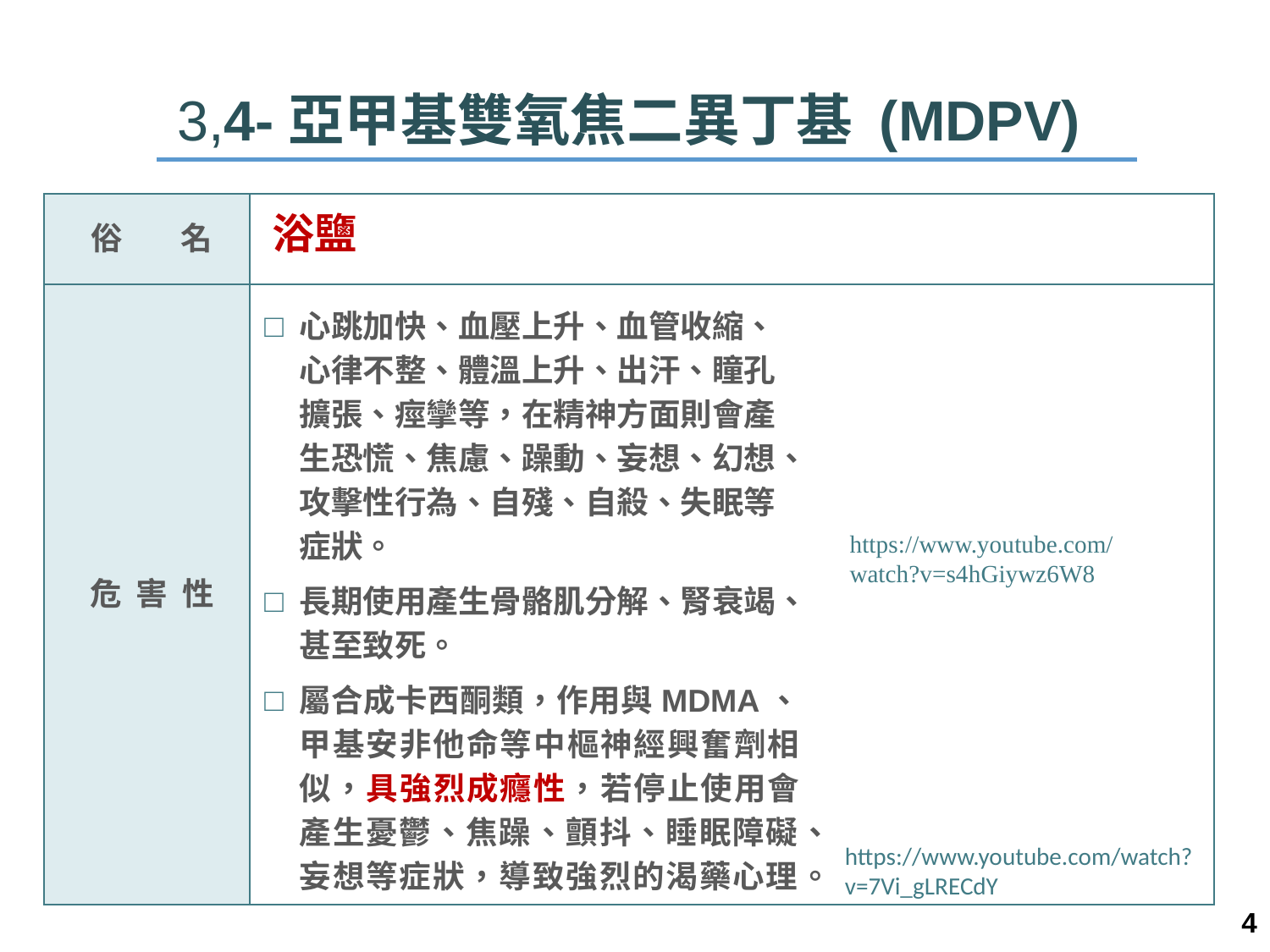

3,4-亞甲基雙氧焦二異丁基 (MDPV)
| 俗 名 | 浴鹽 |
| --- | --- |
| 危 害 性 |  |
心跳加快、血壓上升、血管收縮、心律不整、體溫上升、出汗、瞳孔擴張、痙攣等，在精神方面則會產生恐慌、焦慮、躁動、妄想、幻想、攻擊性行為、自殘、自殺、失眠等症狀。
長期使用產生骨骼肌分解、腎衰竭、甚至致死。
屬合成卡西酮類，作用與MDMA、甲基安非他命等中樞神經興奮劑相似，具強烈成癮性，若停止使用會產生憂鬱、焦躁、顫抖、睡眠障礙、妄想等症狀，導致強烈的渴藥心理。
https://www.youtube.com/watch?v=s4hGiywz6W8
https://www.youtube.com/watch?v=7Vi_gLRECdY
4